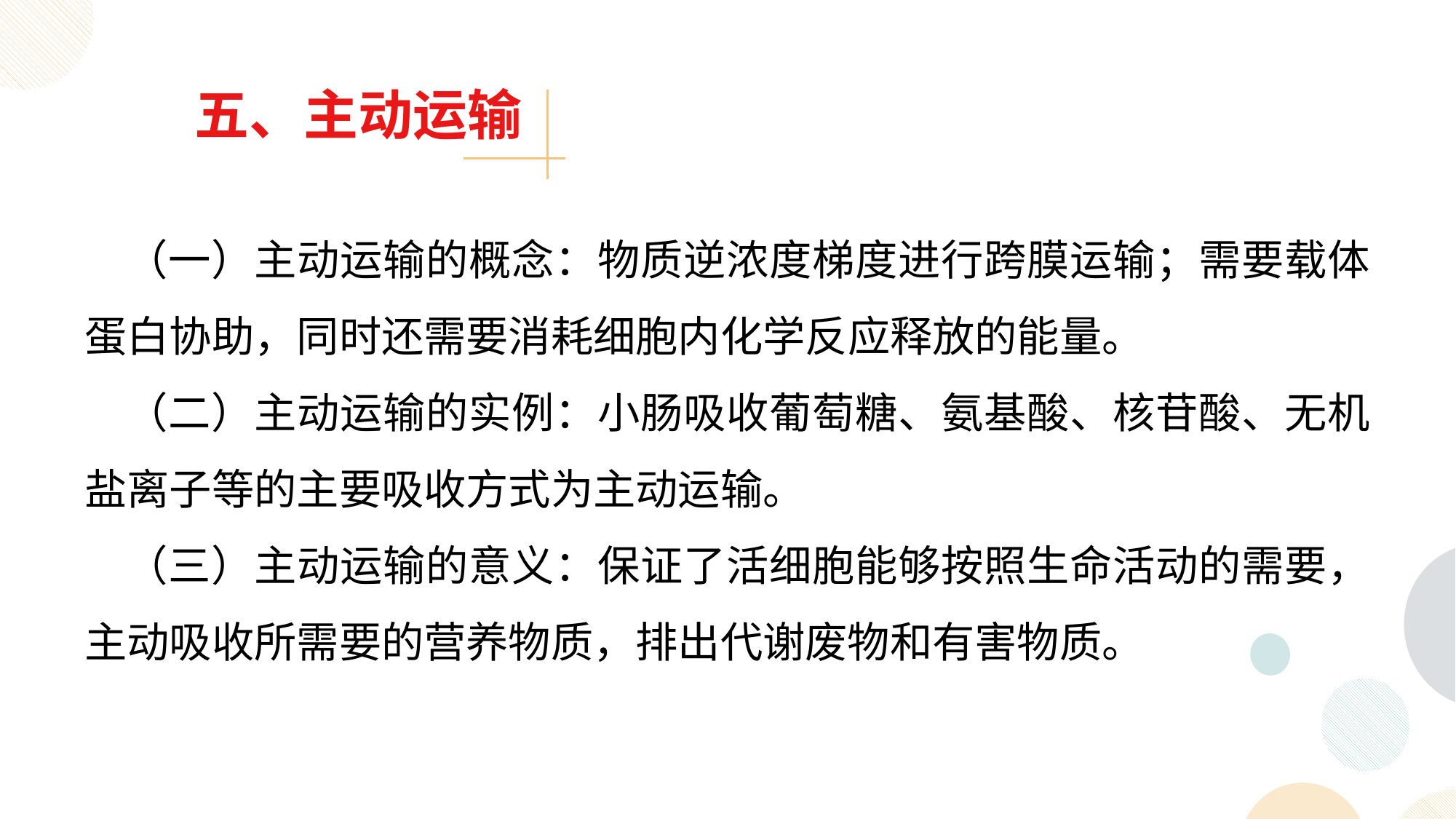

五、主动运输
   （一）主动运输的概念：物质逆浓度梯度进行跨膜运输；需要载体蛋白协助，同时还需要消耗细胞内化学反应释放的能量。
   （二）主动运输的实例：小肠吸收葡萄糖、氨基酸、核苷酸、无机盐离子等的主要吸收方式为主动运输。
   （三）主动运输的意义：保证了活细胞能够按照生命活动的需要，主动吸收所需要的营养物质，排出代谢废物和有害物质。